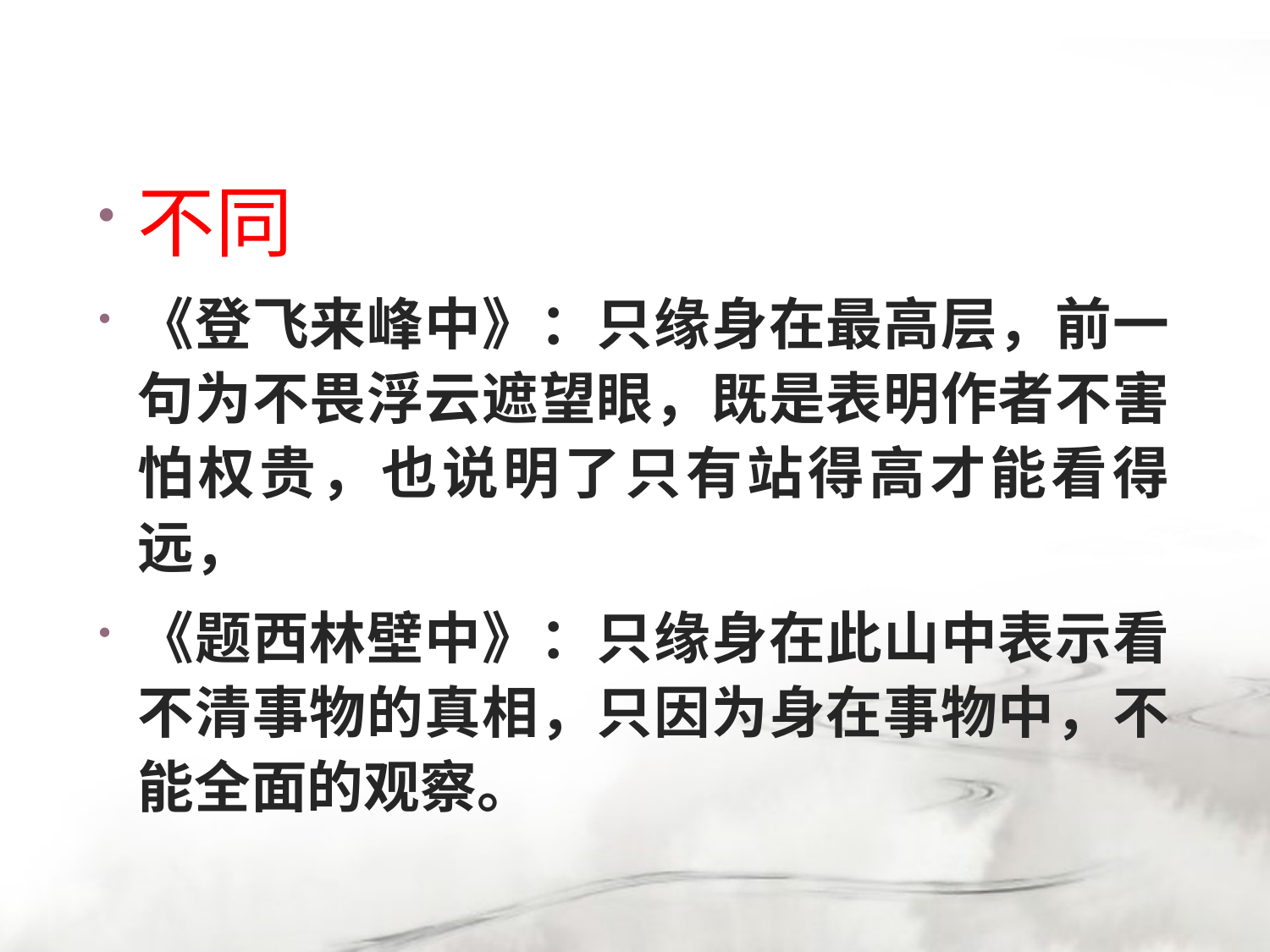

不同
《登飞来峰中》：只缘身在最高层，前一句为不畏浮云遮望眼，既是表明作者不害怕权贵，也说明了只有站得高才能看得远，
《题西林壁中》：只缘身在此山中表示看不清事物的真相，只因为身在事物中，不能全面的观察。